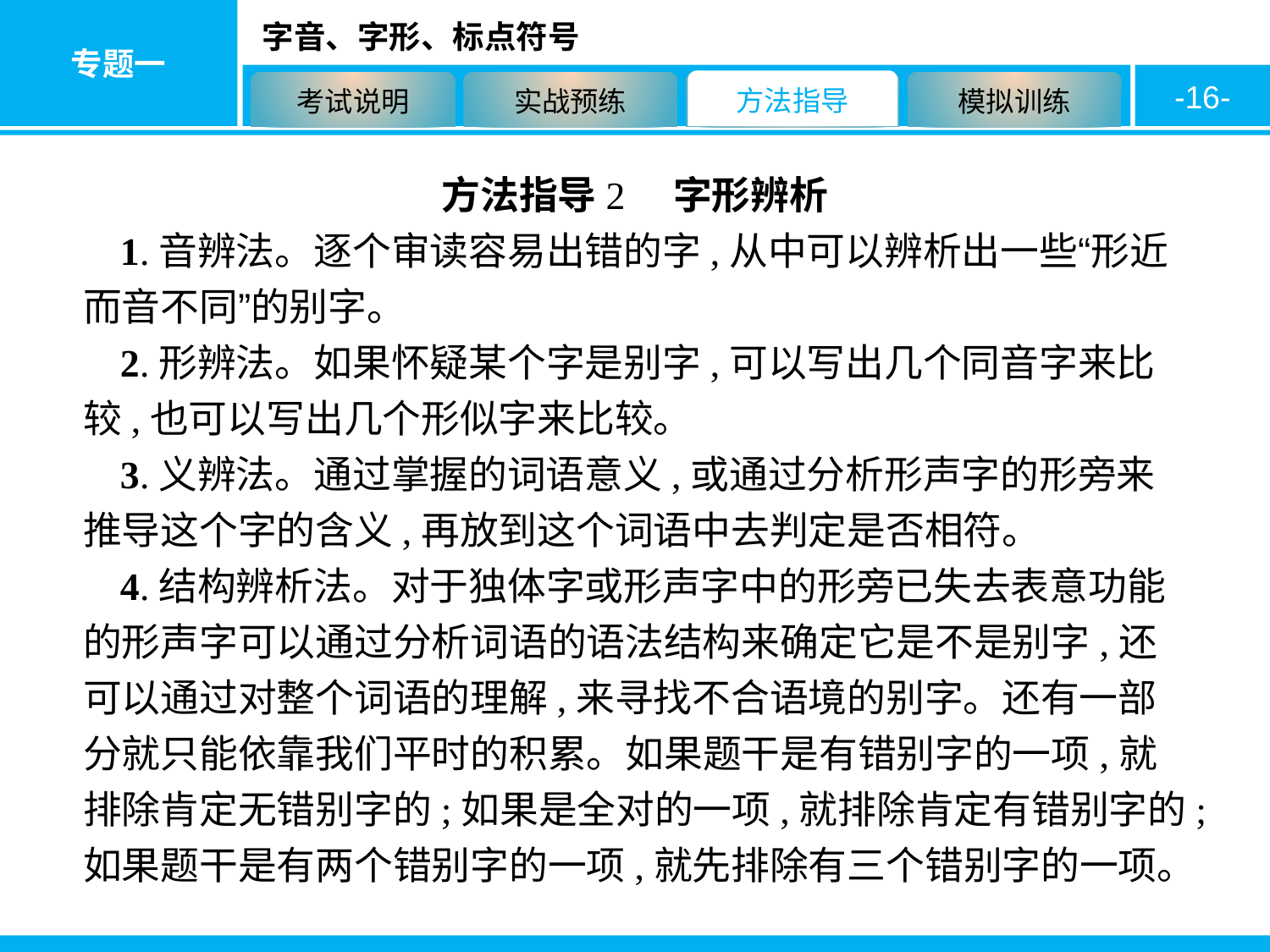

-16-
方法指导2　字形辨析
1.音辨法。逐个审读容易出错的字,从中可以辨析出一些“形近而音不同”的别字。
2.形辨法。如果怀疑某个字是别字,可以写出几个同音字来比较,也可以写出几个形似字来比较。
3.义辨法。通过掌握的词语意义,或通过分析形声字的形旁来推导这个字的含义,再放到这个词语中去判定是否相符。
4.结构辨析法。对于独体字或形声字中的形旁已失去表意功能的形声字可以通过分析词语的语法结构来确定它是不是别字,还可以通过对整个词语的理解,来寻找不合语境的别字。还有一部分就只能依靠我们平时的积累。如果题干是有错别字的一项,就排除肯定无错别字的;如果是全对的一项,就排除肯定有错别字的;如果题干是有两个错别字的一项,就先排除有三个错别字的一项。